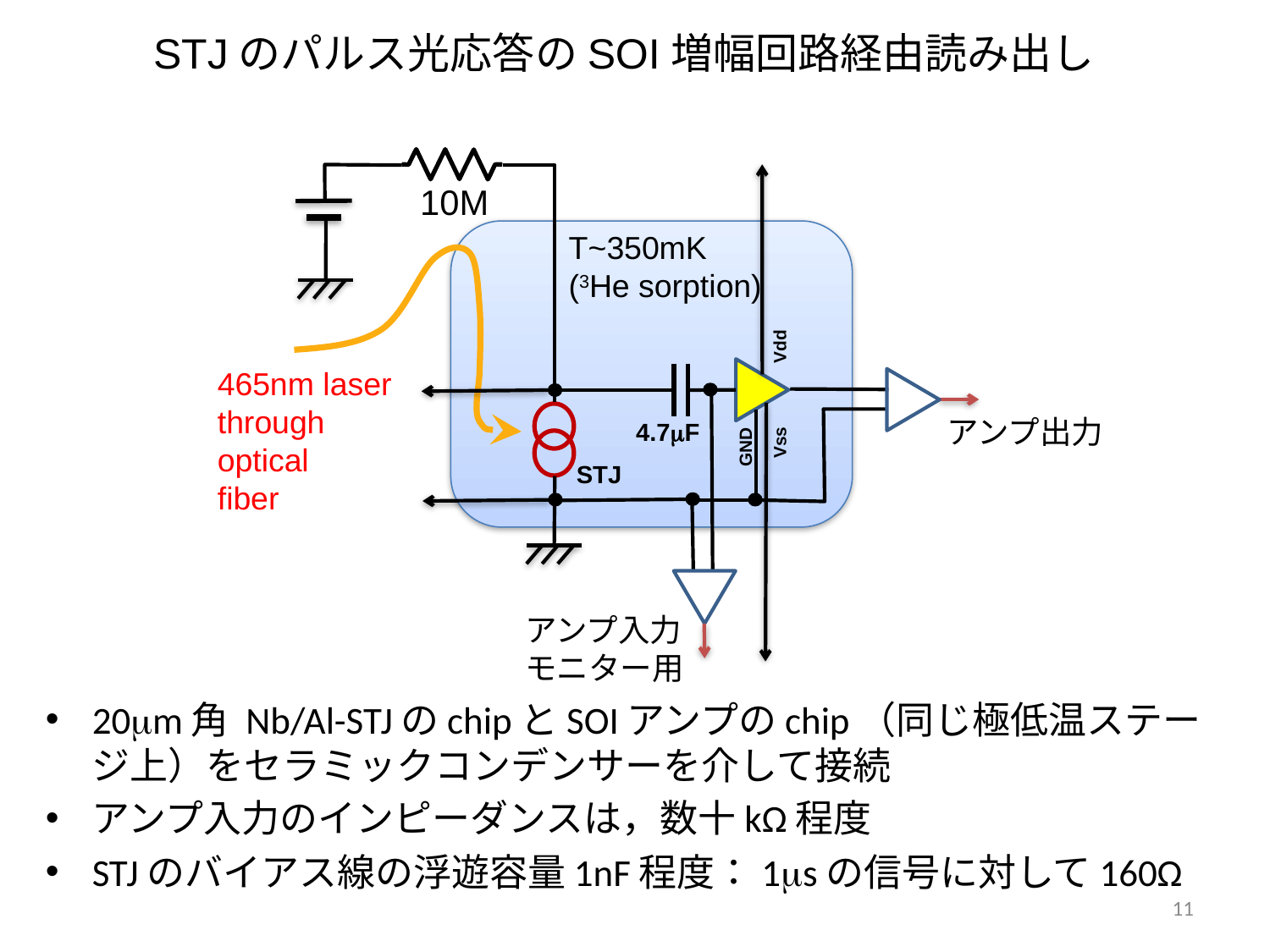

# STJのパルス光応答のSOI増幅回路経由読み出し

10M

T~350mK
(3He sorption)

Vdd
465nm laser through optical fiber

4.7μF

Vss
GND
STJ

アンプ出力
アンプ入力モニター用
20μm角 Nb/Al-STJのchipとSOIアンプのchip（同じ極低温ステージ上）をセラミックコンデンサーを介して接続
アンプ入力のインピーダンスは，数十kΩ程度
STJのバイアス線の浮遊容量1nF程度：1μsの信号に対して160Ω
11